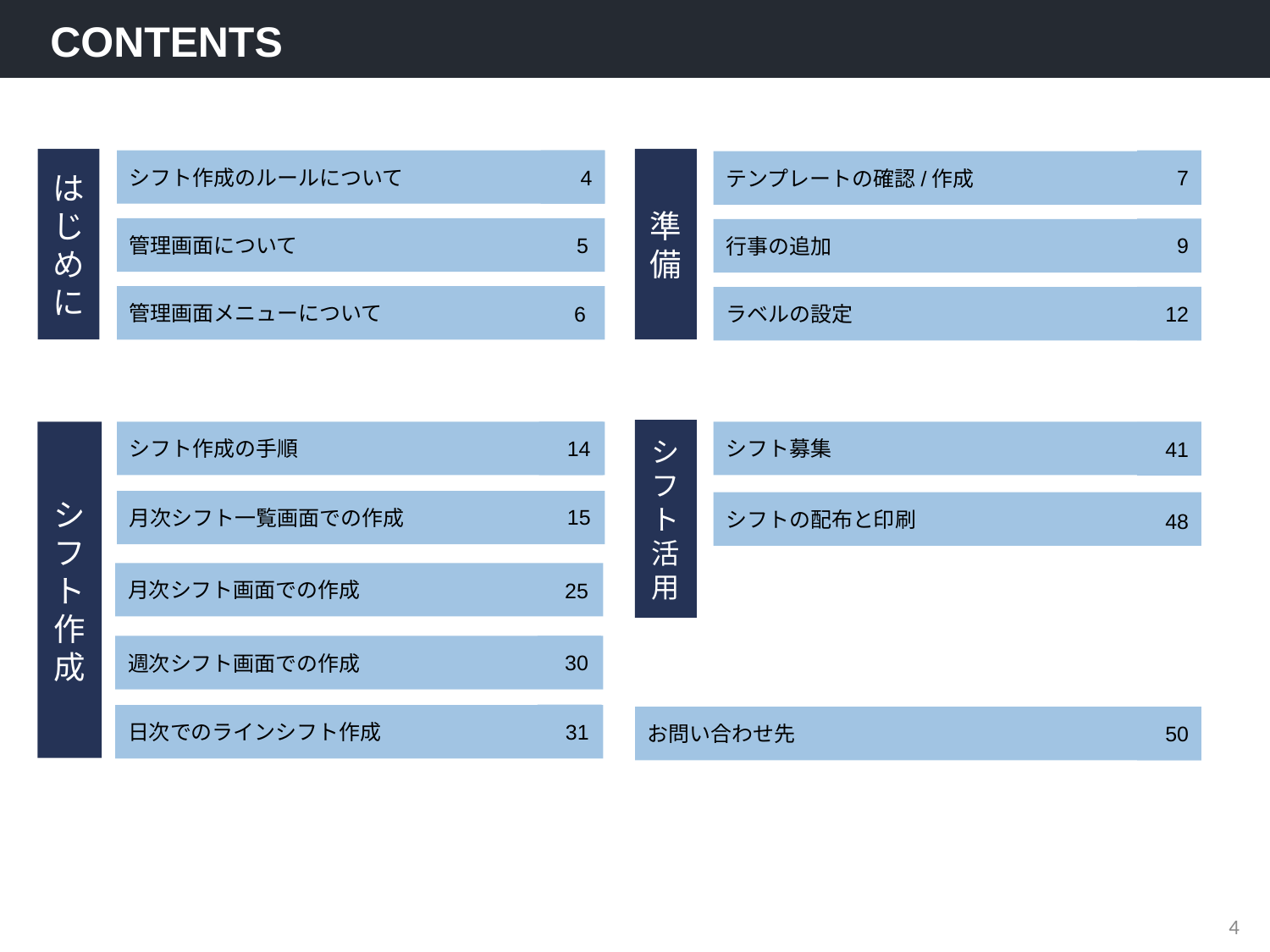

# CONTENTS
準備
はじめに
シフト作成のルールについて
4
7
テンプレートの確認/作成
管理画面について
5
9
行事の追加
管理画面メニューについて
6
12
ラベルの設定
シフト
活用
14
シフト作成の手順
シフト募集
41
シフト
作成
月次シフト一覧画面での作成
15
シフトの配布と印刷
48
月次シフト画面での作成
25
週次シフト画面での作成
30
31
日次でのラインシフト作成
50
お問い合わせ先
4